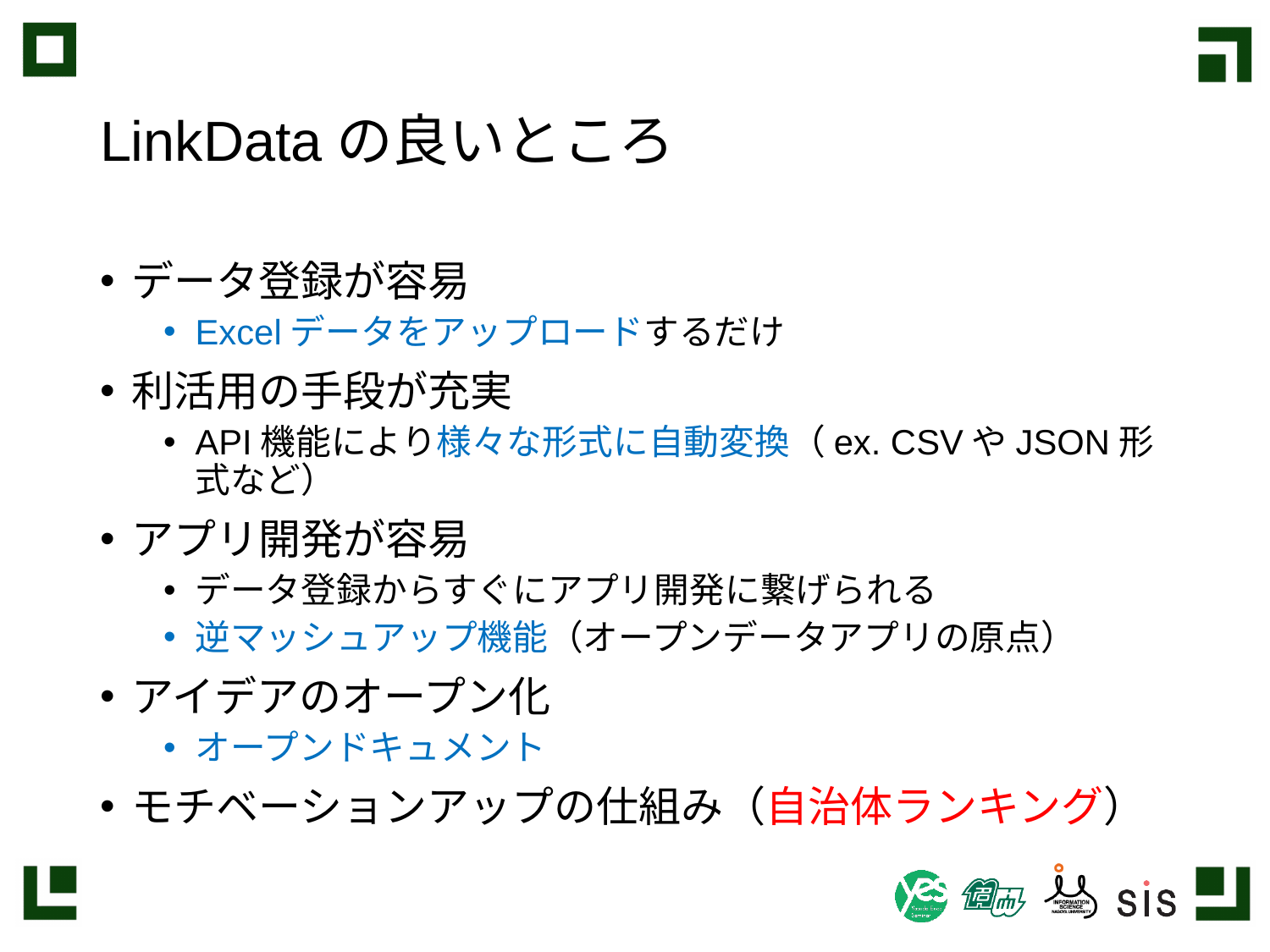

# LinkDataの良いところ
データ登録が容易
Excelデータをアップロードするだけ
利活用の手段が充実
API機能により様々な形式に自動変換（ex. CSVやJSON形式など）
アプリ開発が容易
データ登録からすぐにアプリ開発に繋げられる
逆マッシュアップ機能（オープンデータアプリの原点）
アイデアのオープン化
オープンドキュメント
モチベーションアップの仕組み（自治体ランキング）